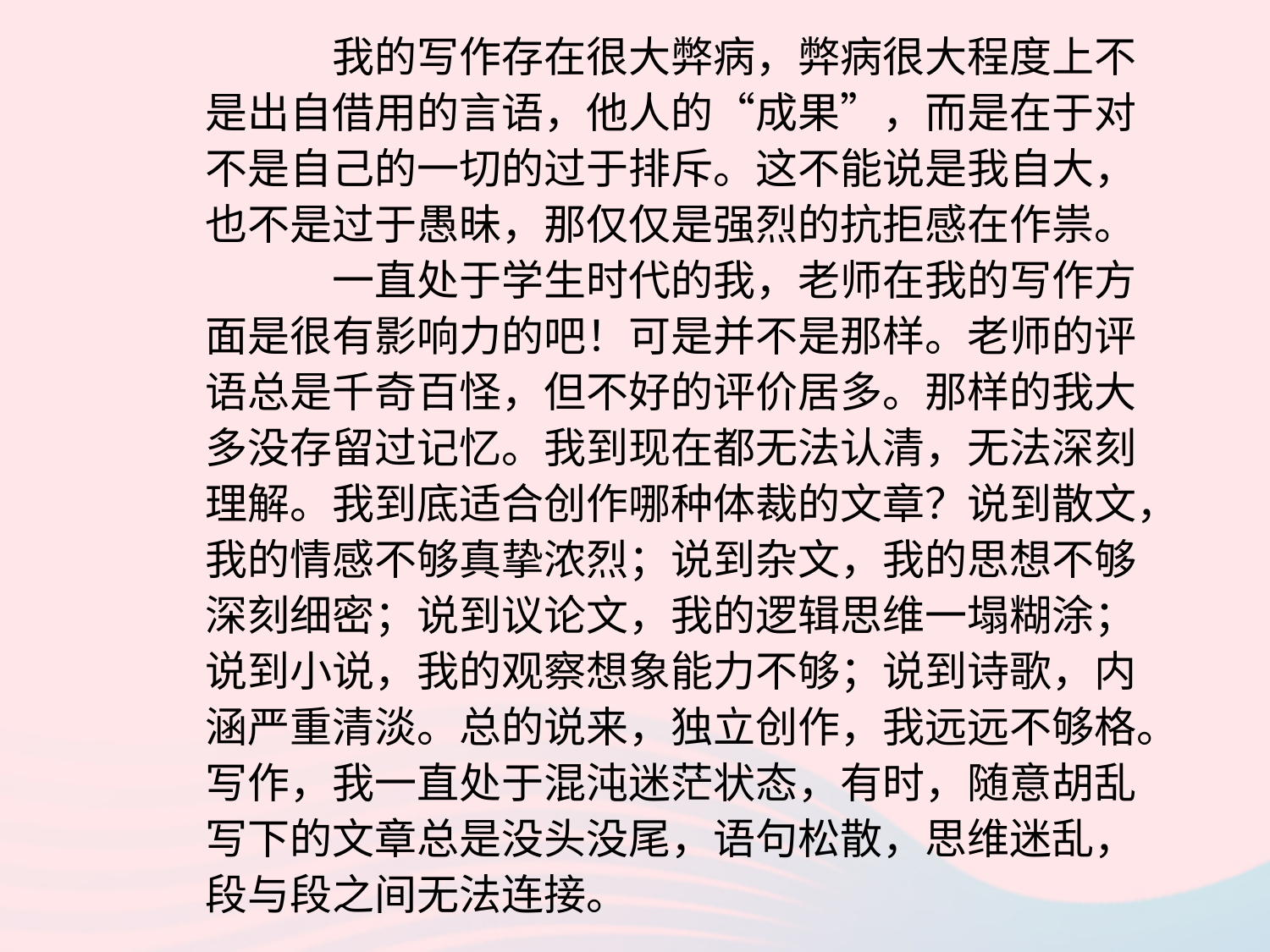

我的写作存在很大弊病，弊病很大程度上不是出自借用的言语，他人的“成果”，而是在于对不是自己的一切的过于排斥。这不能说是我自大，也不是过于愚昧，那仅仅是强烈的抗拒感在作祟。
	一直处于学生时代的我，老师在我的写作方面是很有影响力的吧！可是并不是那样。老师的评语总是千奇百怪，但不好的评价居多。那样的我大多没存留过记忆。我到现在都无法认清，无法深刻理解。我到底适合创作哪种体裁的文章？说到散文，我的情感不够真挚浓烈；说到杂文，我的思想不够深刻细密；说到议论文，我的逻辑思维一塌糊涂；说到小说，我的观察想象能力不够；说到诗歌，内涵严重清淡。总的说来，独立创作，我远远不够格。写作，我一直处于混沌迷茫状态，有时，随意胡乱写下的文章总是没头没尾，语句松散，思维迷乱，段与段之间无法连接。